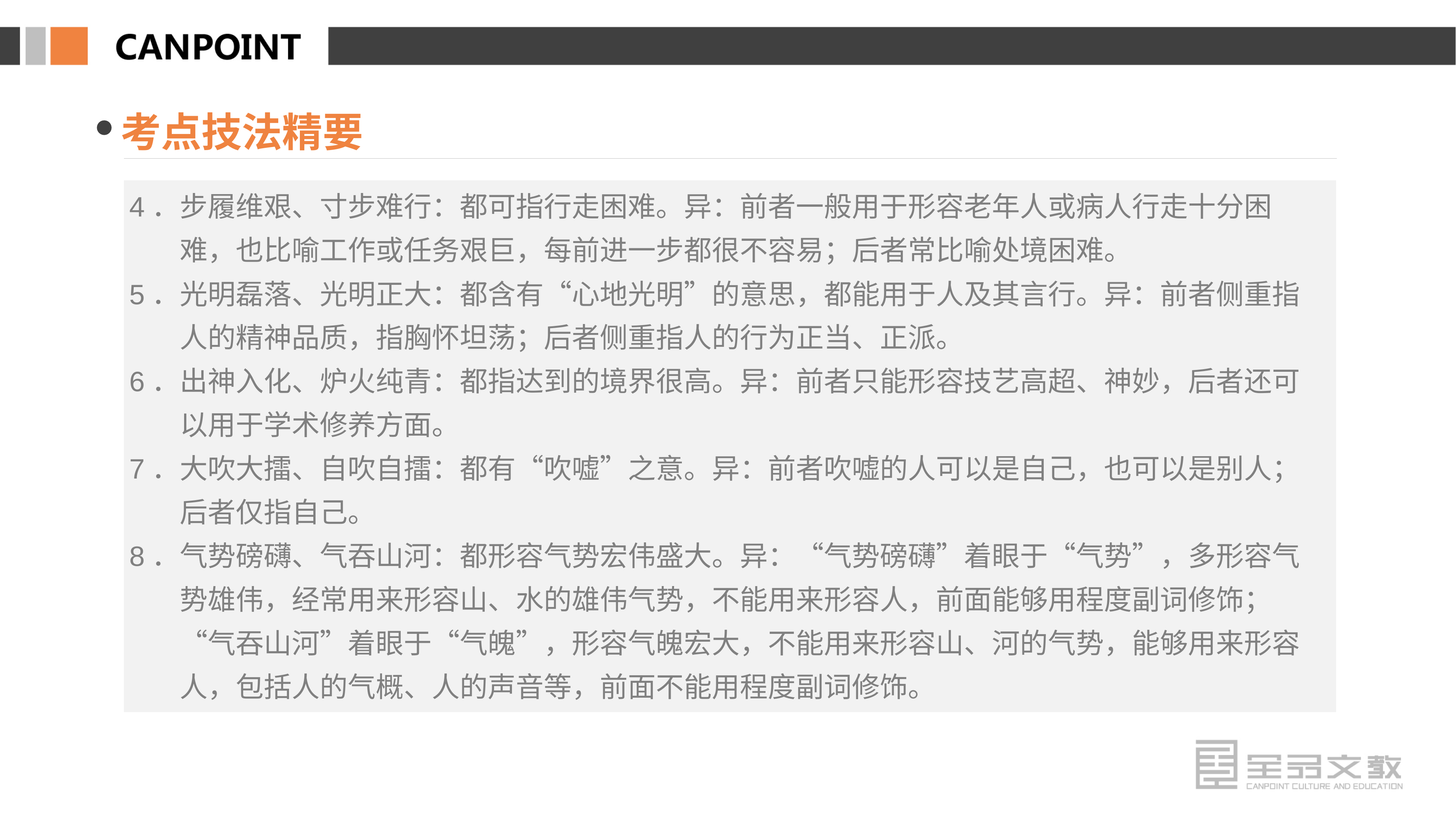

考点技法精要

4．步履维艰、寸步难行：都可指行走困难。异：前者一般用于形容老年人或病人行走十分困难，也比喻工作或任务艰巨，每前进一步都很不容易；后者常比喻处境困难。
5．光明磊落、光明正大：都含有“心地光明”的意思，都能用于人及其言行。异：前者侧重指人的精神品质，指胸怀坦荡；后者侧重指人的行为正当、正派。
6．出神入化、炉火纯青：都指达到的境界很高。异：前者只能形容技艺高超、神妙，后者还可以用于学术修养方面。
7．大吹大擂、自吹自擂：都有“吹嘘”之意。异：前者吹嘘的人可以是自己，也可以是别人；后者仅指自己。
8．气势磅礴、气吞山河：都形容气势宏伟盛大。异：“气势磅礴”着眼于“气势”，多形容气势雄伟，经常用来形容山、水的雄伟气势，不能用来形容人，前面能够用程度副词修饰；“气吞山河”着眼于“气魄”，形容气魄宏大，不能用来形容山、河的气势，能够用来形容人，包括人的气概、人的声音等，前面不能用程度副词修饰。